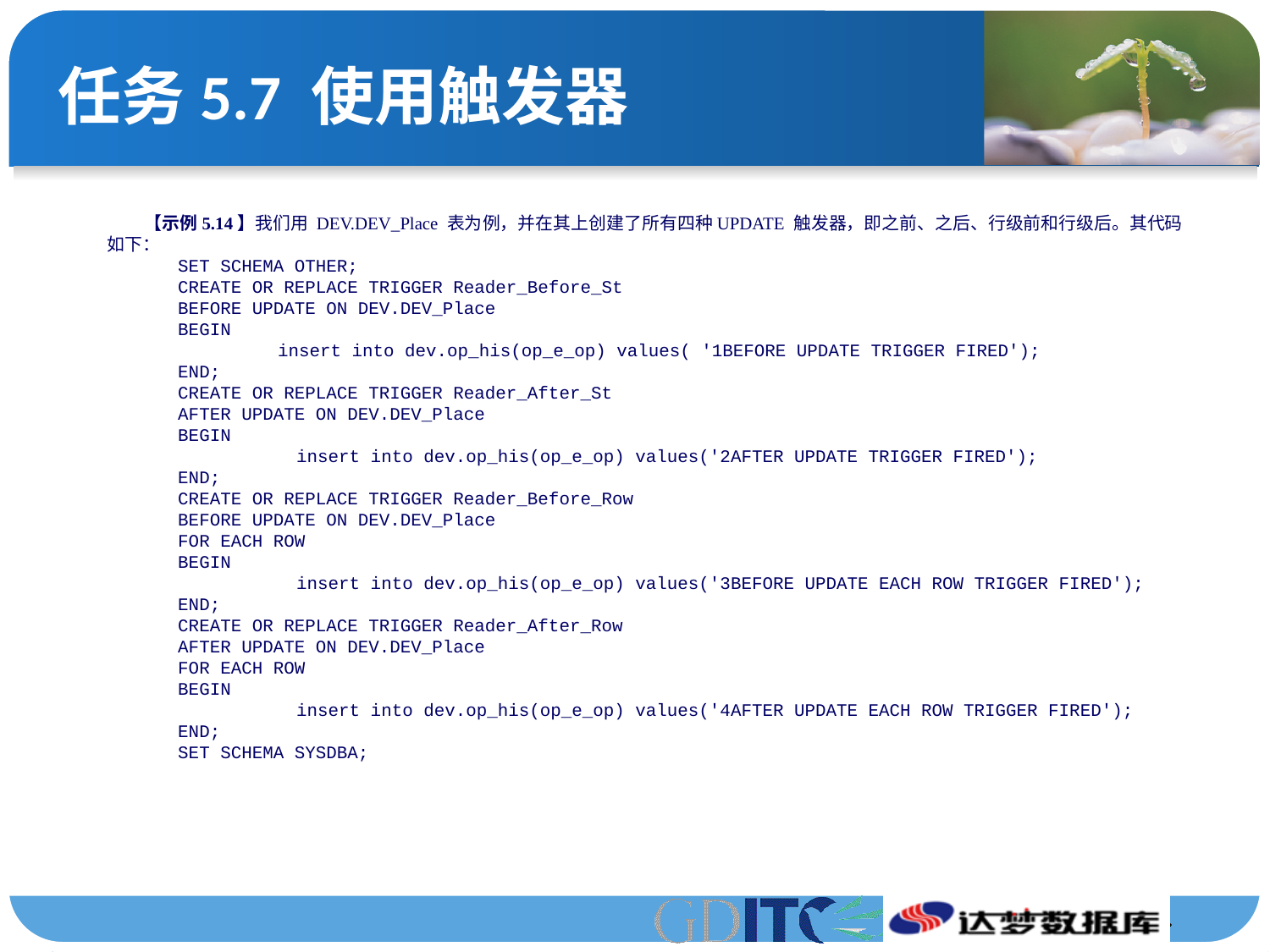

# 任务5.7 使用触发器
【示例5.14】我们用 DEV.DEV_Place 表为例，并在其上创建了所有四种UPDATE 触发器，即之前、之后、行级前和行级后。其代码如下：
SET SCHEMA OTHER;
CREATE OR REPLACE TRIGGER Reader_Before_St
BEFORE UPDATE ON DEV.DEV_Place
BEGIN
insert into dev.op_his(op_e_op) values( '1BEFORE UPDATE TRIGGER FIRED');
END;
CREATE OR REPLACE TRIGGER Reader_After_St
AFTER UPDATE ON DEV.DEV_Place
BEGIN
insert into dev.op_his(op_e_op) values('2AFTER UPDATE TRIGGER FIRED');
END;
CREATE OR REPLACE TRIGGER Reader_Before_Row
BEFORE UPDATE ON DEV.DEV_Place
FOR EACH ROW
BEGIN
insert into dev.op_his(op_e_op) values('3BEFORE UPDATE EACH ROW TRIGGER FIRED');
END;
CREATE OR REPLACE TRIGGER Reader_After_Row
AFTER UPDATE ON DEV.DEV_Place
FOR EACH ROW
BEGIN
insert into dev.op_his(op_e_op) values('4AFTER UPDATE EACH ROW TRIGGER FIRED');
END;
SET SCHEMA SYSDBA;